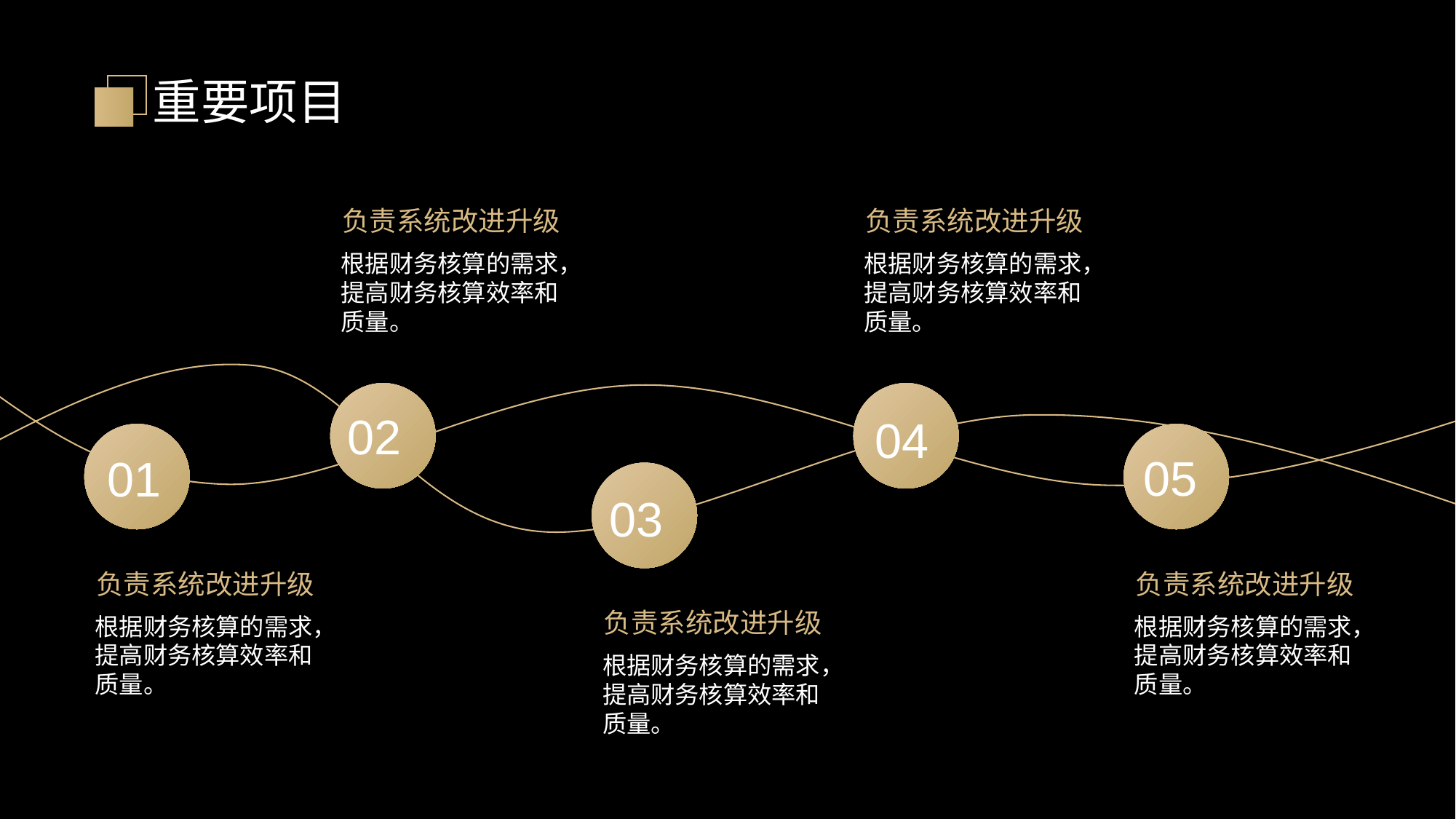

重要项目

负责系统改进升级
根据财务核算的需求，提高财务核算效率和质量。
负责系统改进升级
根据财务核算的需求，提高财务核算效率和质量。

02
04

负责系统改进升级
根据财务核算的需求，提高财务核算效率和质量。

05
01

负责系统改进升级
根据财务核算的需求，提高财务核算效率和质量。
03
负责系统改进升级
根据财务核算的需求，提高财务核算效率和质量。